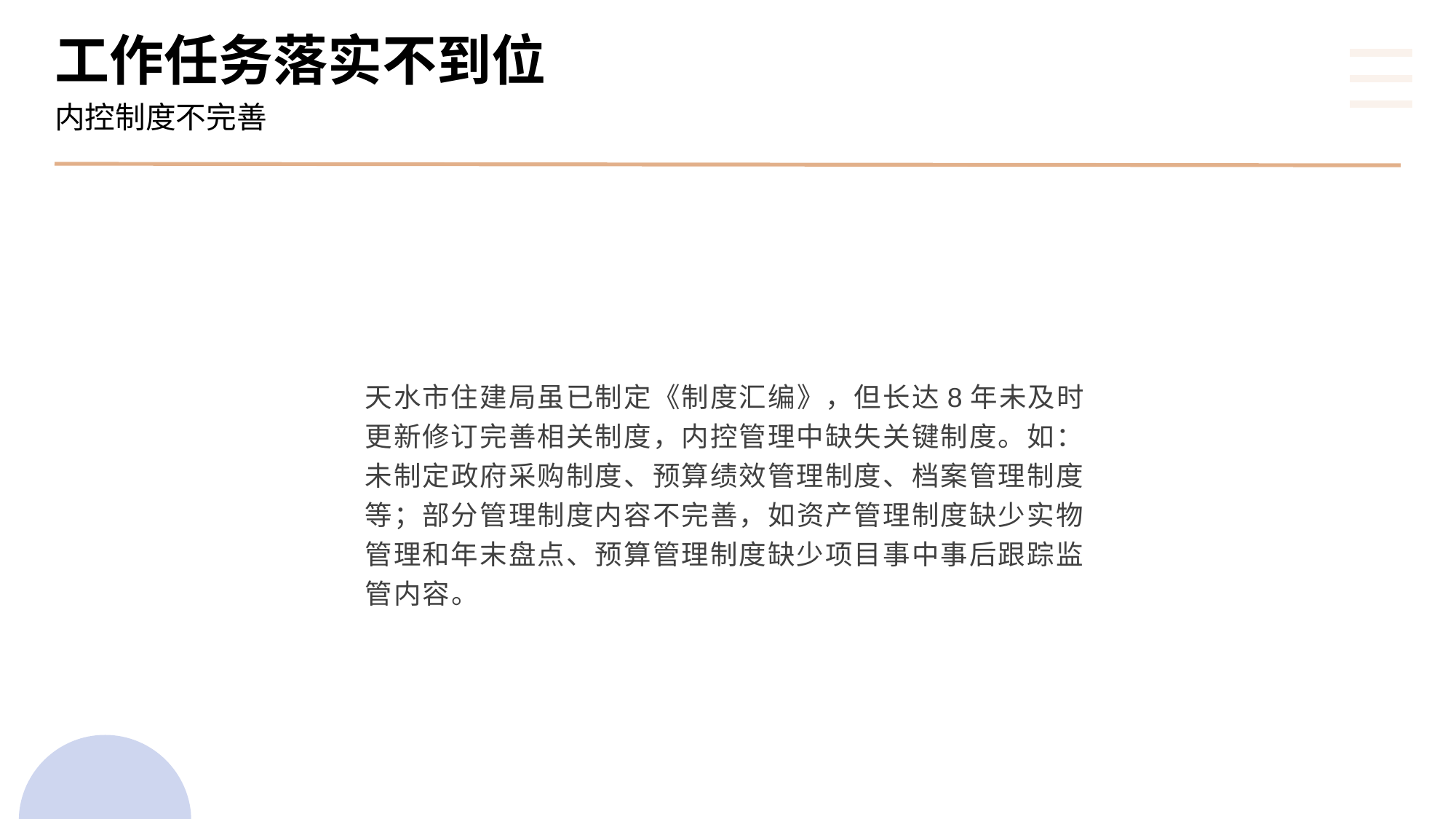

工作任务落实不到位
内控制度不完善
天水市住建局虽已制定《制度汇编》，但长达8年未及时更新修订完善相关制度，内控管理中缺失关键制度。如：未制定政府采购制度、预算绩效管理制度、档案管理制度等；部分管理制度内容不完善，如资产管理制度缺少实物管理和年末盘点、预算管理制度缺少项目事中事后跟踪监管内容。